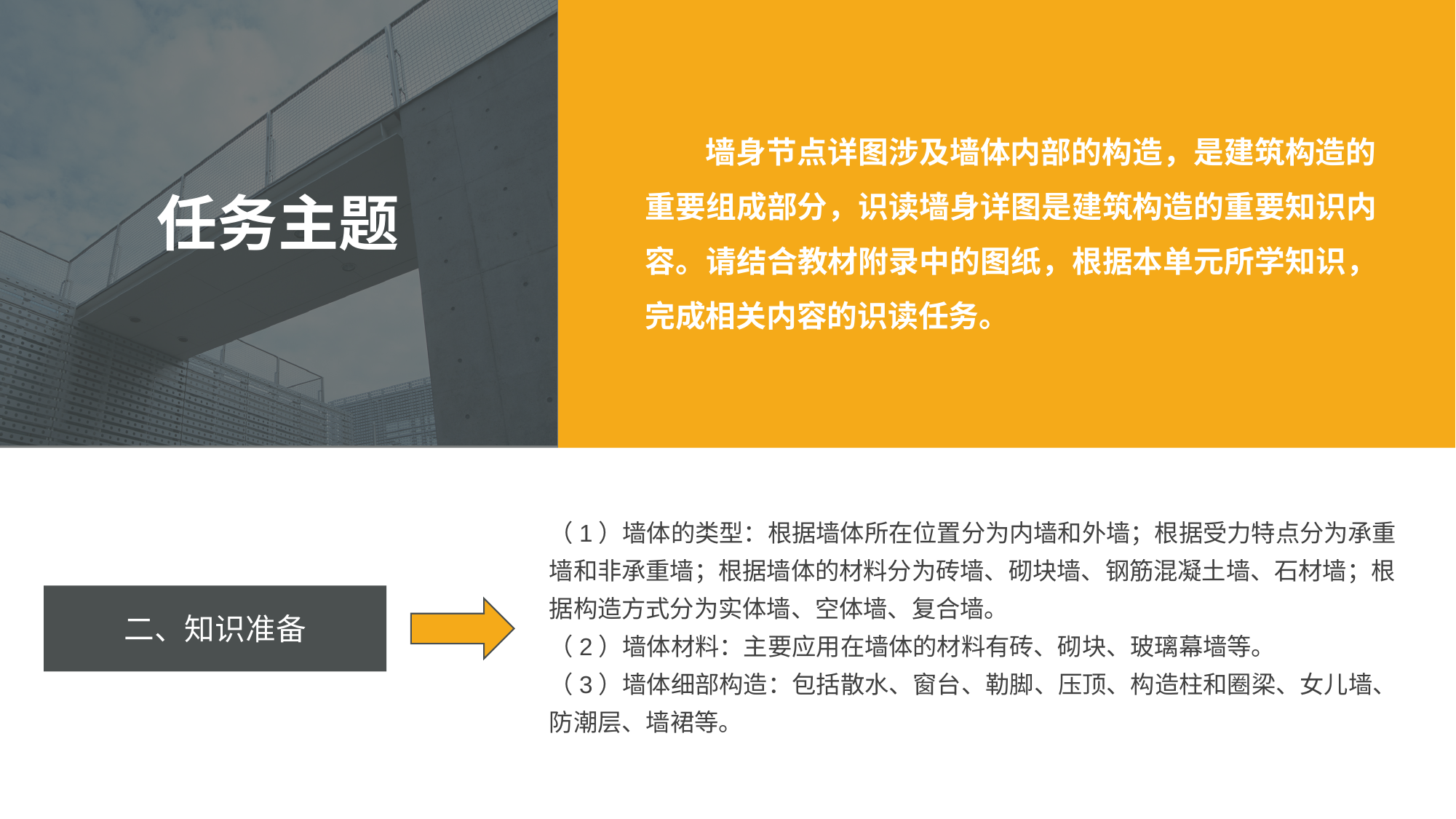

墙身节点详图涉及墙体内部的构造，是建筑构造的重要组成部分，识读墙身详图是建筑构造的重要知识内容。请结合教材附录中的图纸，根据本单元所学知识，完成相关内容的识读任务。
任务主题
（1）墙体的类型：根据墙体所在位置分为内墙和外墙；根据受力特点分为承重墙和非承重墙；根据墙体的材料分为砖墙、砌块墙、钢筋混凝土墙、石材墙；根据构造方式分为实体墙、空体墙、复合墙。
（2）墙体材料：主要应用在墙体的材料有砖、砌块、玻璃幕墙等。
（3）墙体细部构造：包括散水、窗台、勒脚、压顶、构造柱和圈梁、女儿墙、防潮层、墙裙等。
二、知识准备